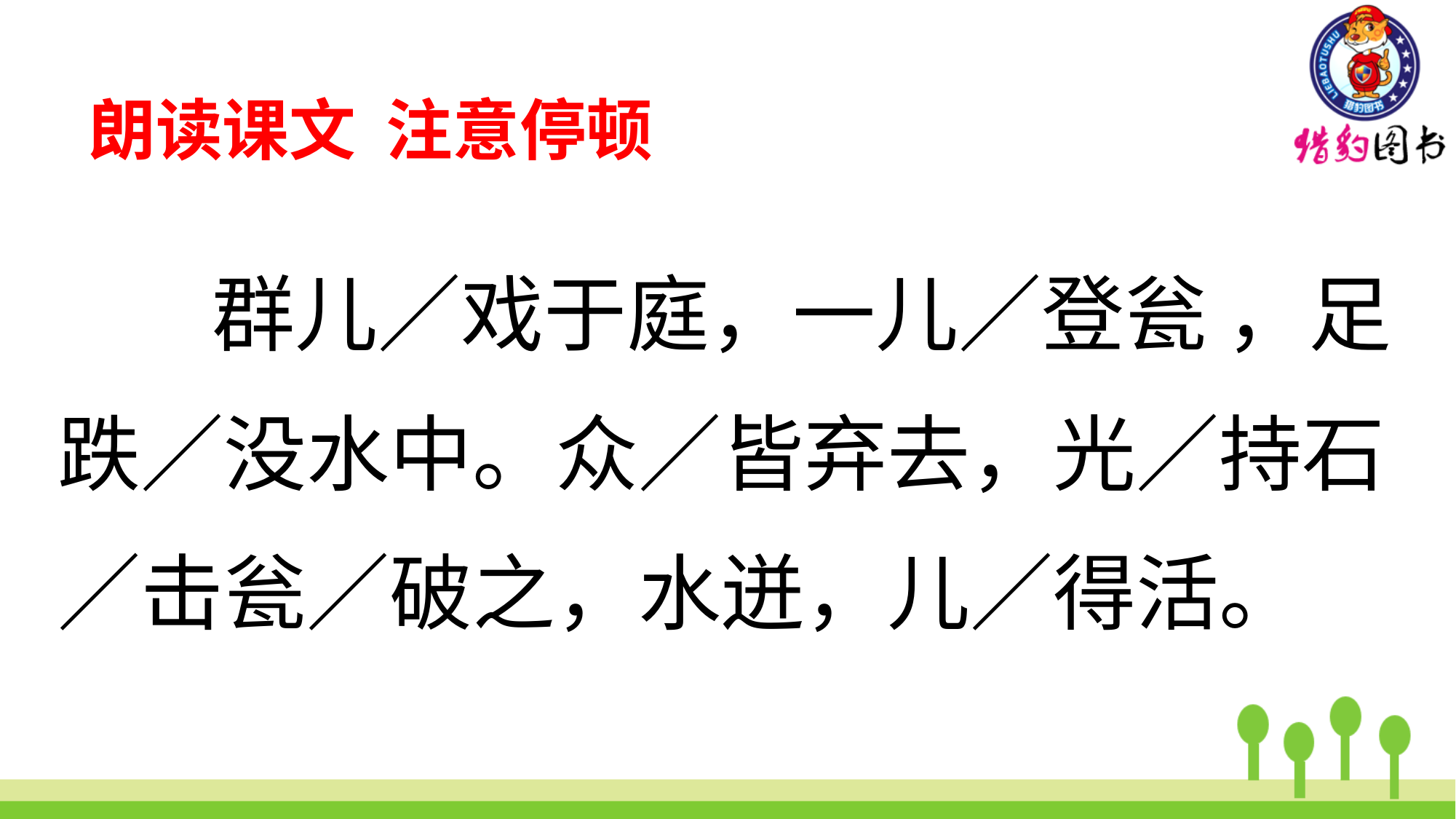

# 朗读课文  注意停顿

                 群儿∕戏于庭，一儿∕登瓮 ，足跌∕没水中。众∕皆弃去，光∕持石∕击瓮∕破之，水迸，儿∕得活。